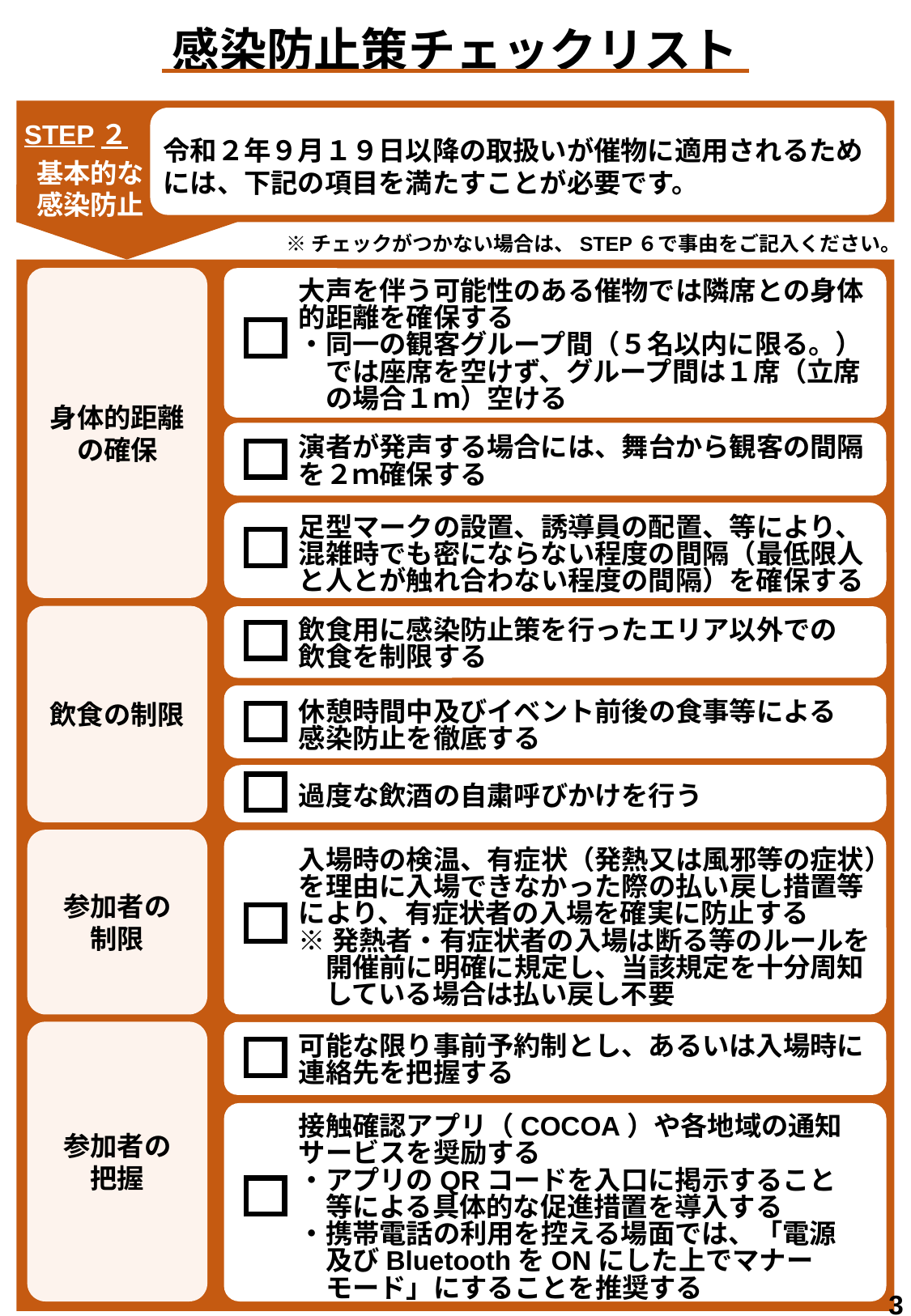

感染防止策チェックリスト

STEP２

 基本的な
 感染防止

令和２年９月１９日以降の取扱いが催物に適用されるためには、下記の項目を満たすことが必要です。
※チェックがつかない場合は、STEP６で事由をご記入ください。

身体的距離の確保

大声を伴う可能性のある催物では隣席との身体的距離を確保する
・同一の観客グループ間（５名以内に限る。）
　では座席を空けず、グループ間は１席（立席
　の場合１ｍ）空ける

演者が発声する場合には、舞台から観客の間隔を２ｍ確保する

足型マークの設置、誘導員の配置、等により、混雑時でも密にならない程度の間隔（最低限人と人とが触れ合わない程度の間隔）を確保する

飲食の制限

飲食用に感染防止策を行ったエリア以外での
飲食を制限する

休憩時間中及びイベント前後の食事等による
感染防止を徹底する

過度な飲酒の自粛呼びかけを行う
参加者の
制限

入場時の検温、有症状（発熱又は風邪等の症状）を理由に入場できなかった際の払い戻し措置等
により、有症状者の入場を確実に防止する
※発熱者・有症状者の入場は断る等のルールを
　開催前に明確に規定し、当該規定を十分周知
　している場合は払い戻し不要

参加者の
把握

可能な限り事前予約制とし、あるいは入場時に連絡先を把握する

接触確認アプリ（COCOA）や各地域の通知サービスを奨励する
・アプリのQRコードを入口に掲示すること
　等による具体的な促進措置を導入する
・携帯電話の利用を控える場面では、「電源
　及びBluetoothをONにした上でマナー
　モード」にすることを推奨する

3